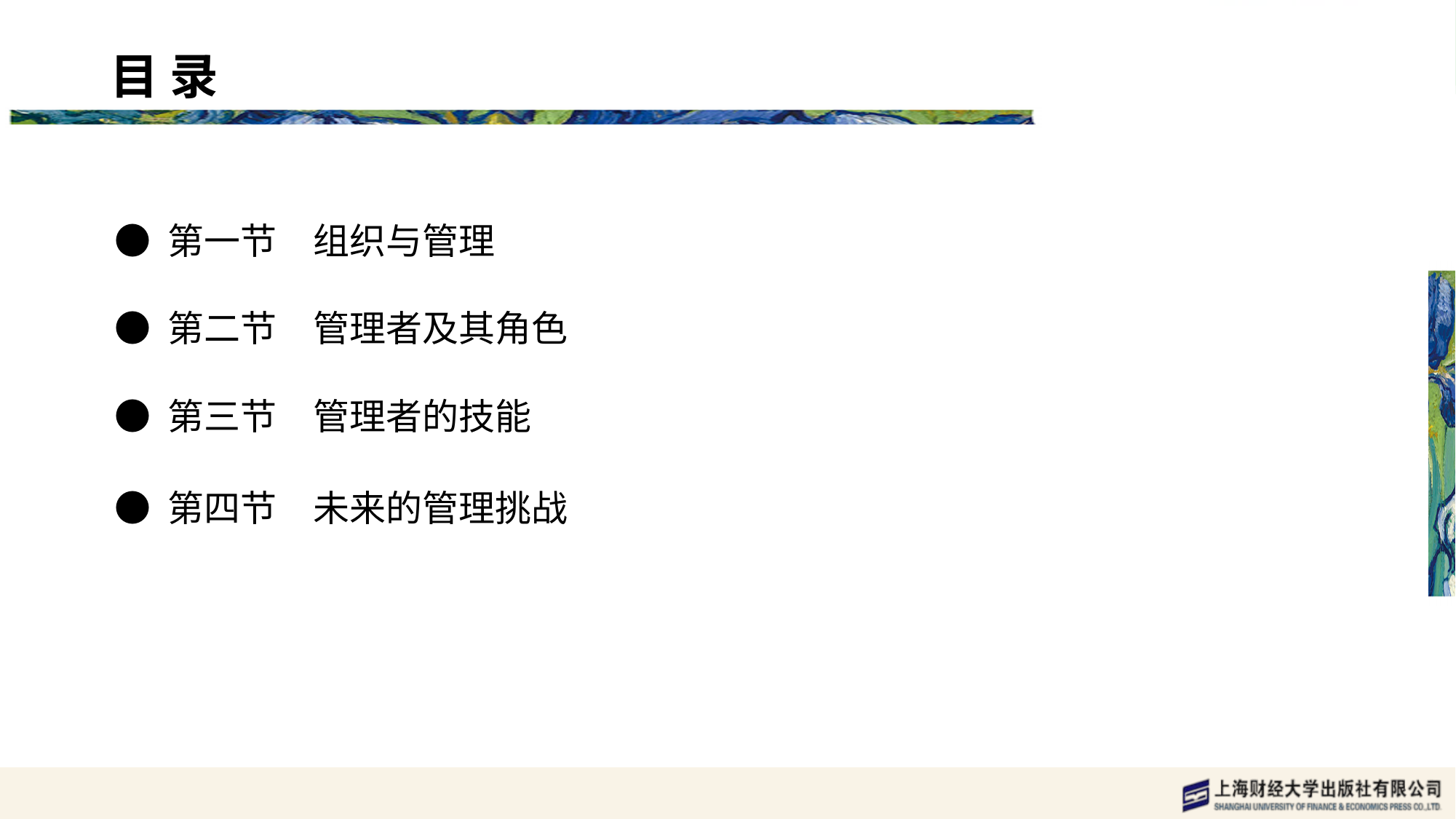

目 录  content
● 第一节　组织与管理
● 第二节　管理者及其角色
● 第三节　管理者的技能
● 第四节　未来的管理挑战